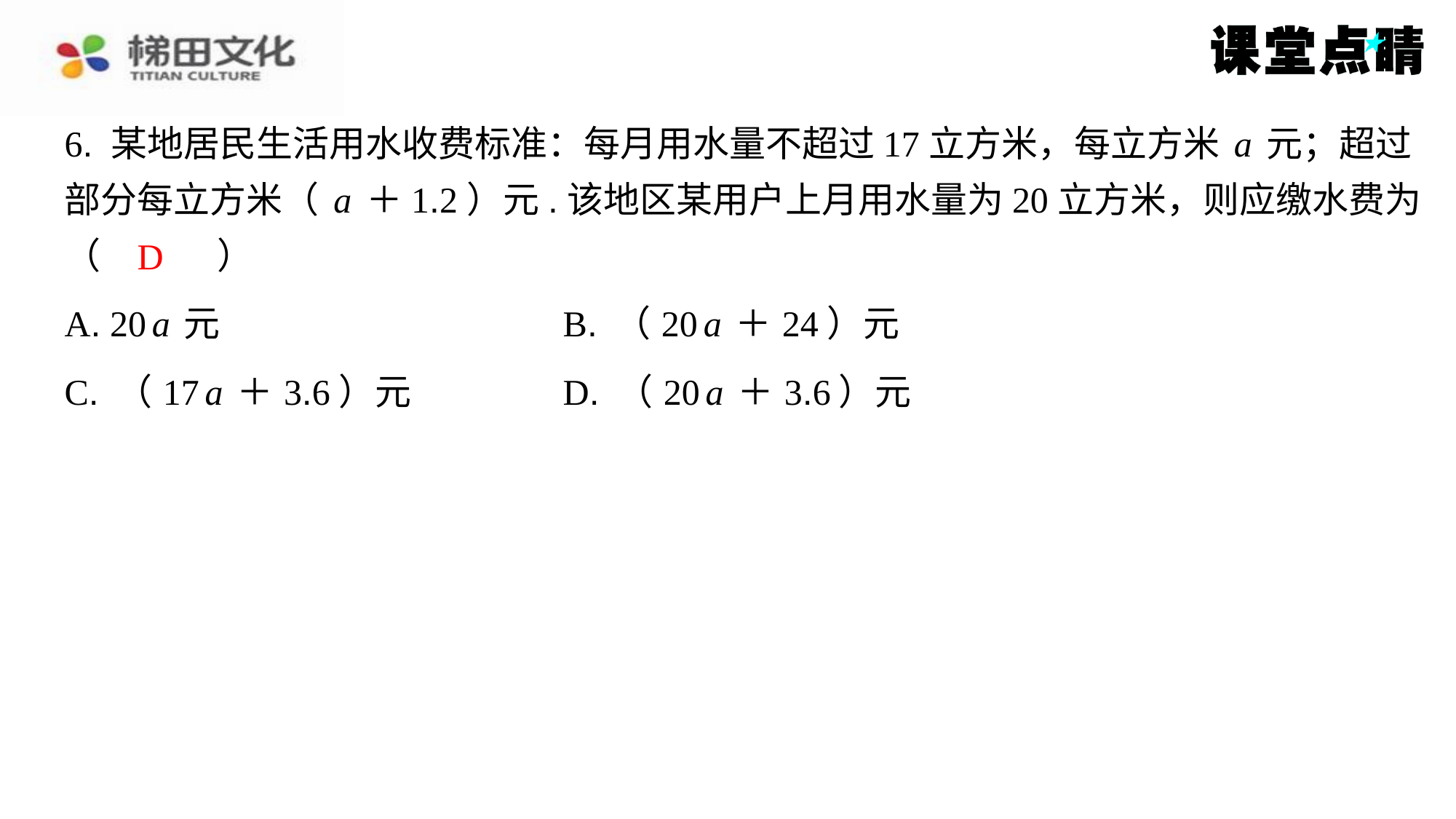

6. 某地居民生活用水收费标准：每月用水量不超过17立方米，每立方米a元；超过
部分每立方米（a＋1.2）元.该地区某用户上月用水量为20立方米，则应缴水费为
（　D　）
D
| A. 20a元 | B. （20a＋24）元 |
| --- | --- |
| C. （17a＋3.6）元 | D. （20a＋3.6）元 |